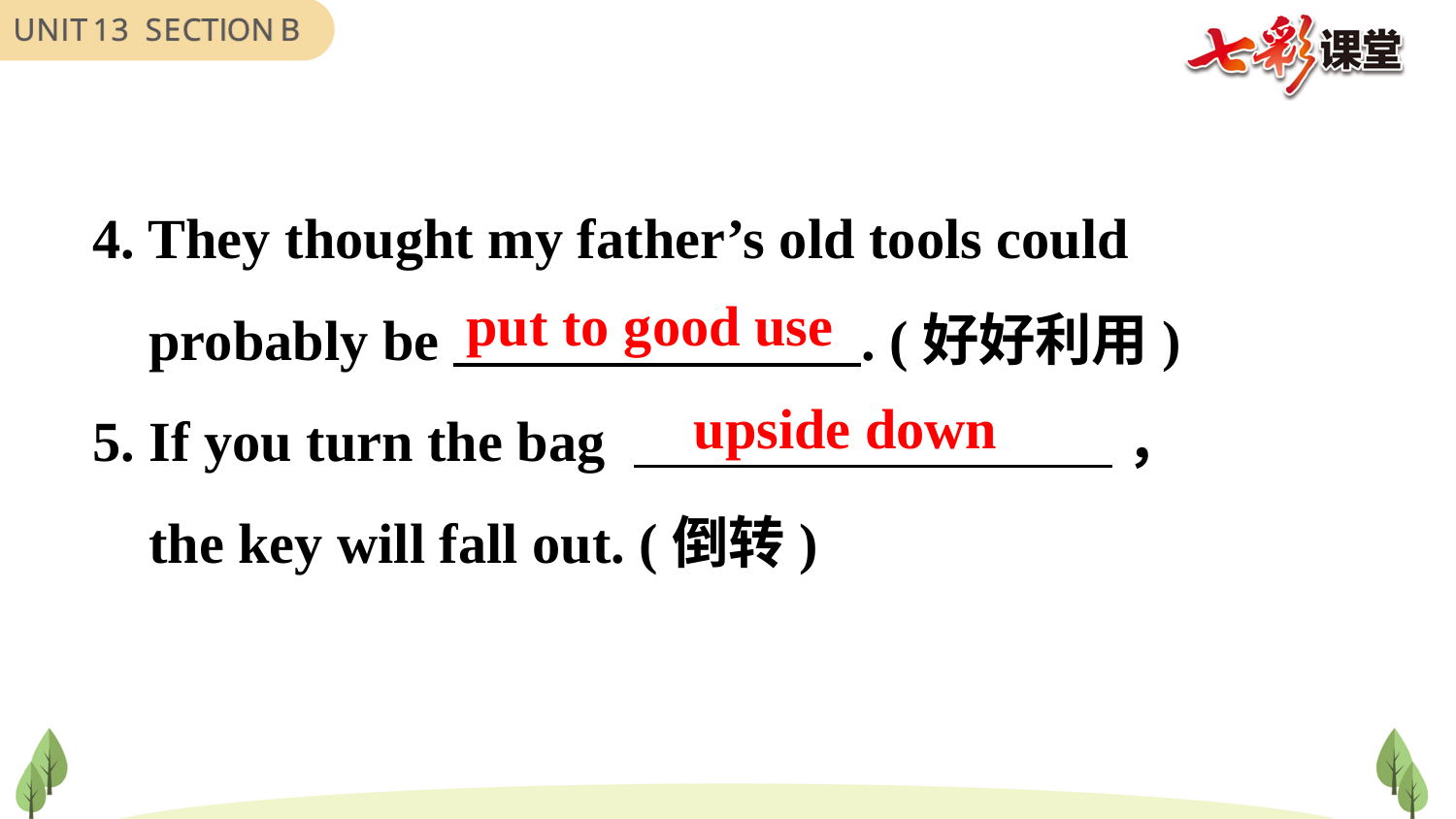

4. They thought my father’s old tools could
    probably be                              . (好好利用)
5. If you turn the bag                                    ，
    the key will fall out. (倒转)
put to good use
upside down